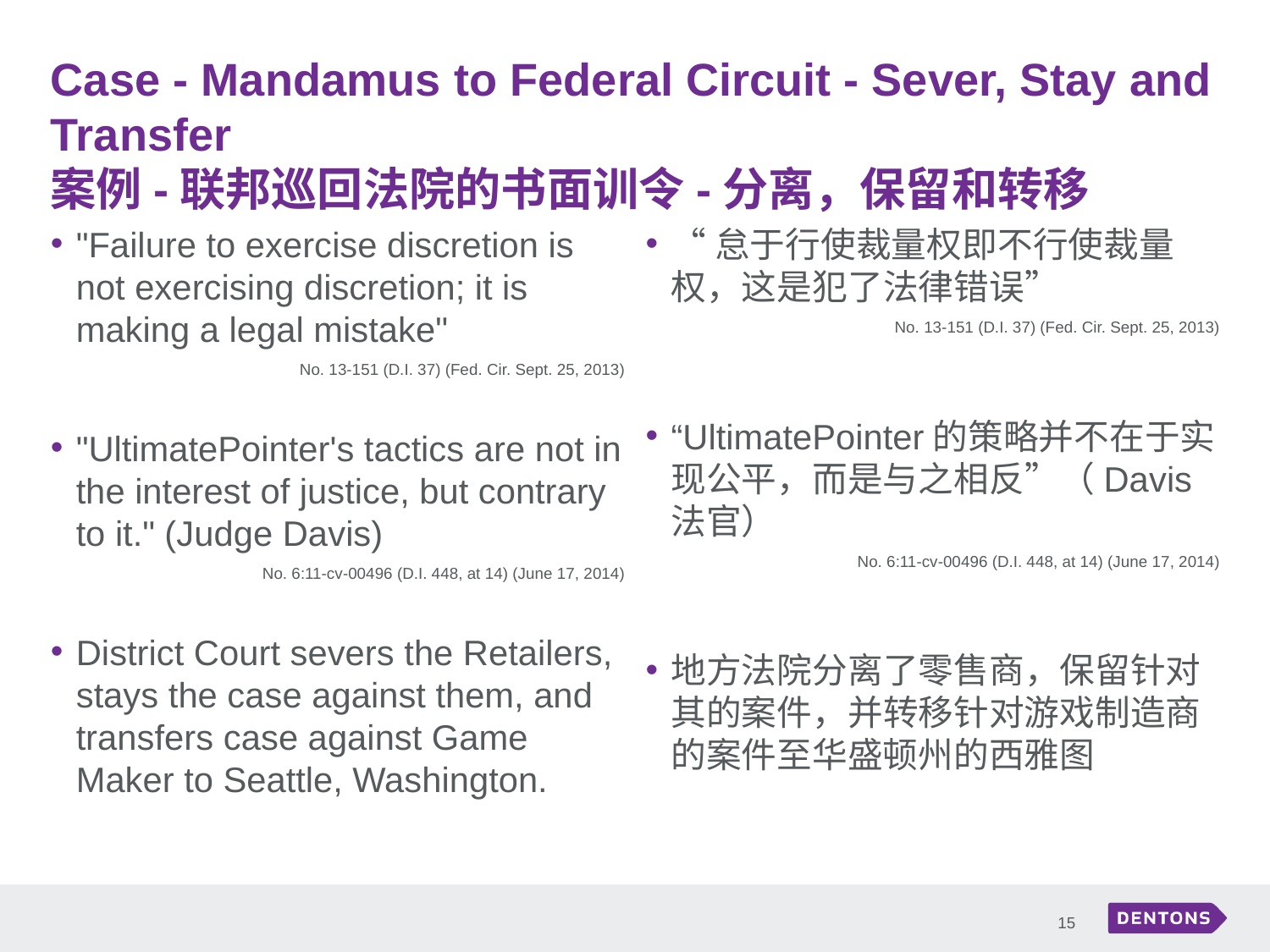

# Case - Mandamus to Federal Circuit - Sever, Stay and Transfer 案例-联邦巡回法院的书面训令-分离，保留和转移
"Failure to exercise discretion is not exercising discretion; it is making a legal mistake"
No. 13-151 (D.I. 37) (Fed. Cir. Sept. 25, 2013)

"UltimatePointer's tactics are not in the interest of justice, but contrary to it." (Judge Davis)
No. 6:11-cv-00496 (D.I. 448, at 14) (June 17, 2014)

District Court severs the Retailers, stays the case against them, and transfers case against Game Maker to Seattle, Washington.
“怠于行使裁量权即不行使裁量权，这是犯了法律错误”
No. 13-151 (D.I. 37) (Fed. Cir. Sept. 25, 2013)

“UltimatePointer的策略并不在于实现公平，而是与之相反”（Davis法官）
No. 6:11-cv-00496 (D.I. 448, at 14) (June 17, 2014)

地方法院分离了零售商，保留针对其的案件，并转移针对游戏制造商的案件至华盛顿州的西雅图
15